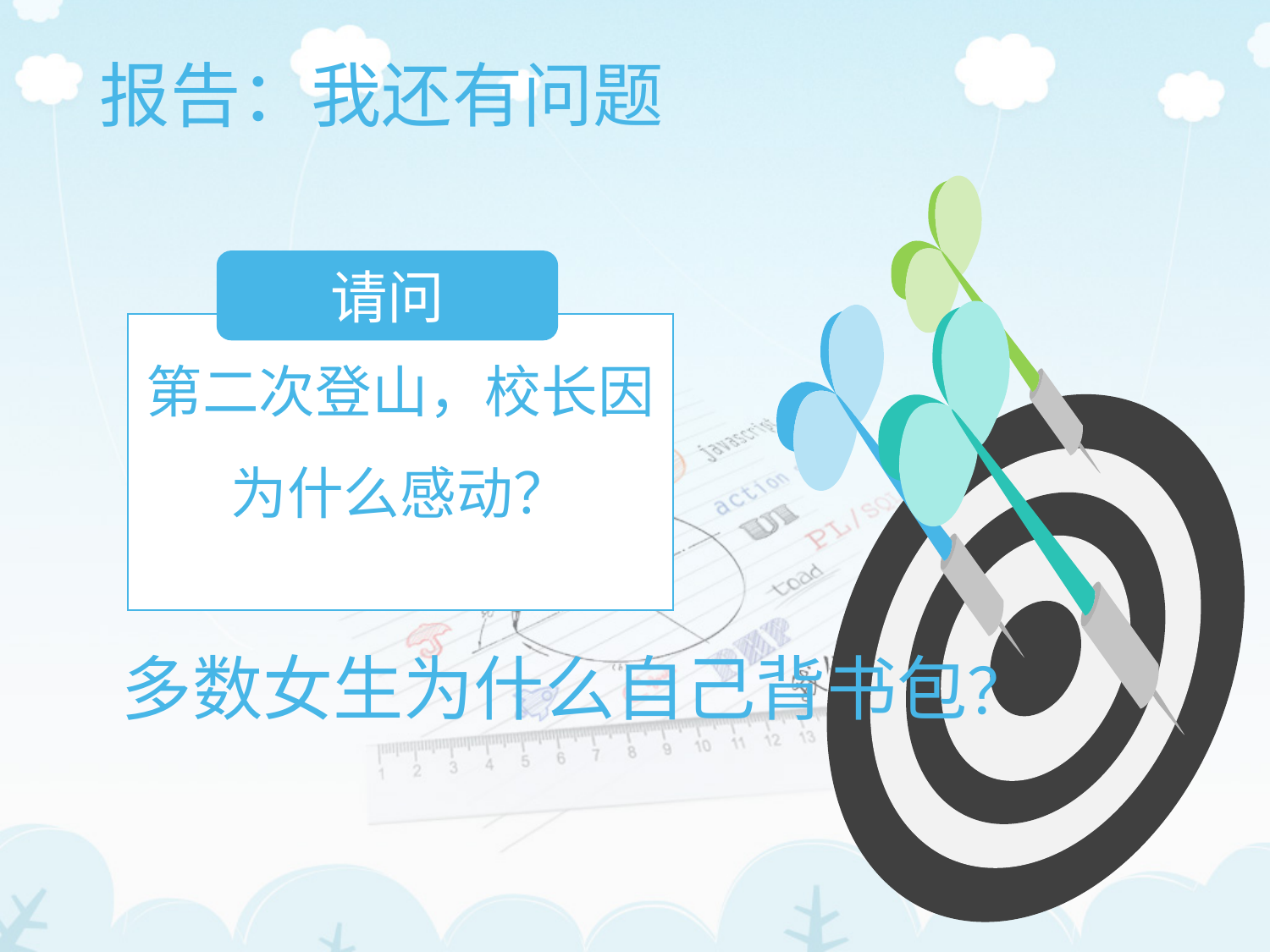

报告：我还有问题

请问
第二次登山，校长因为什么感动？

多数女生为什么自己背书包？